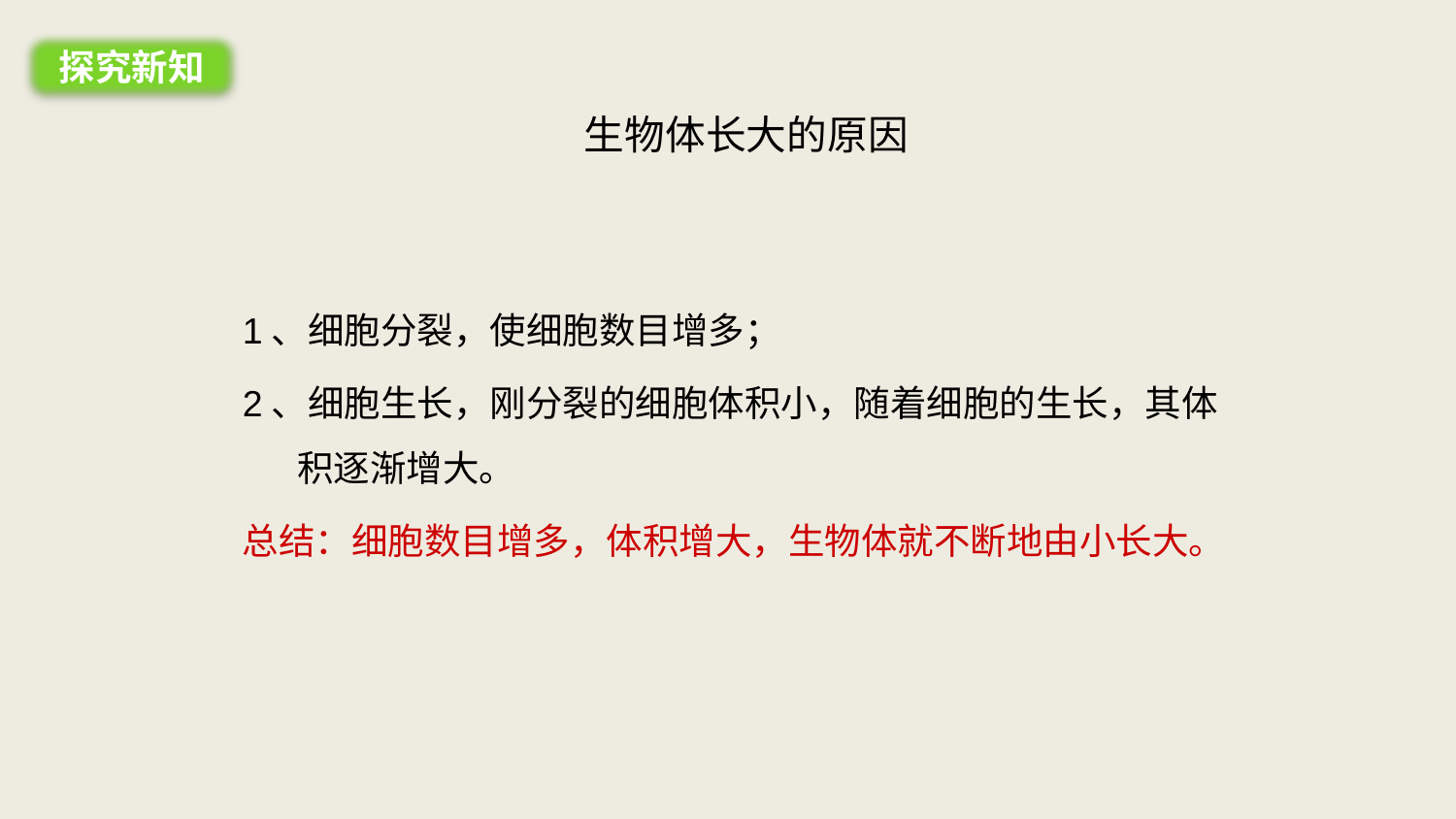

探究新知
# 生物体长大的原因
1、细胞分裂，使细胞数目增多；
2、细胞生长，刚分裂的细胞体积小，随着细胞的生长，其体积逐渐增大。
总结：细胞数目增多，体积增大，生物体就不断地由小长大。